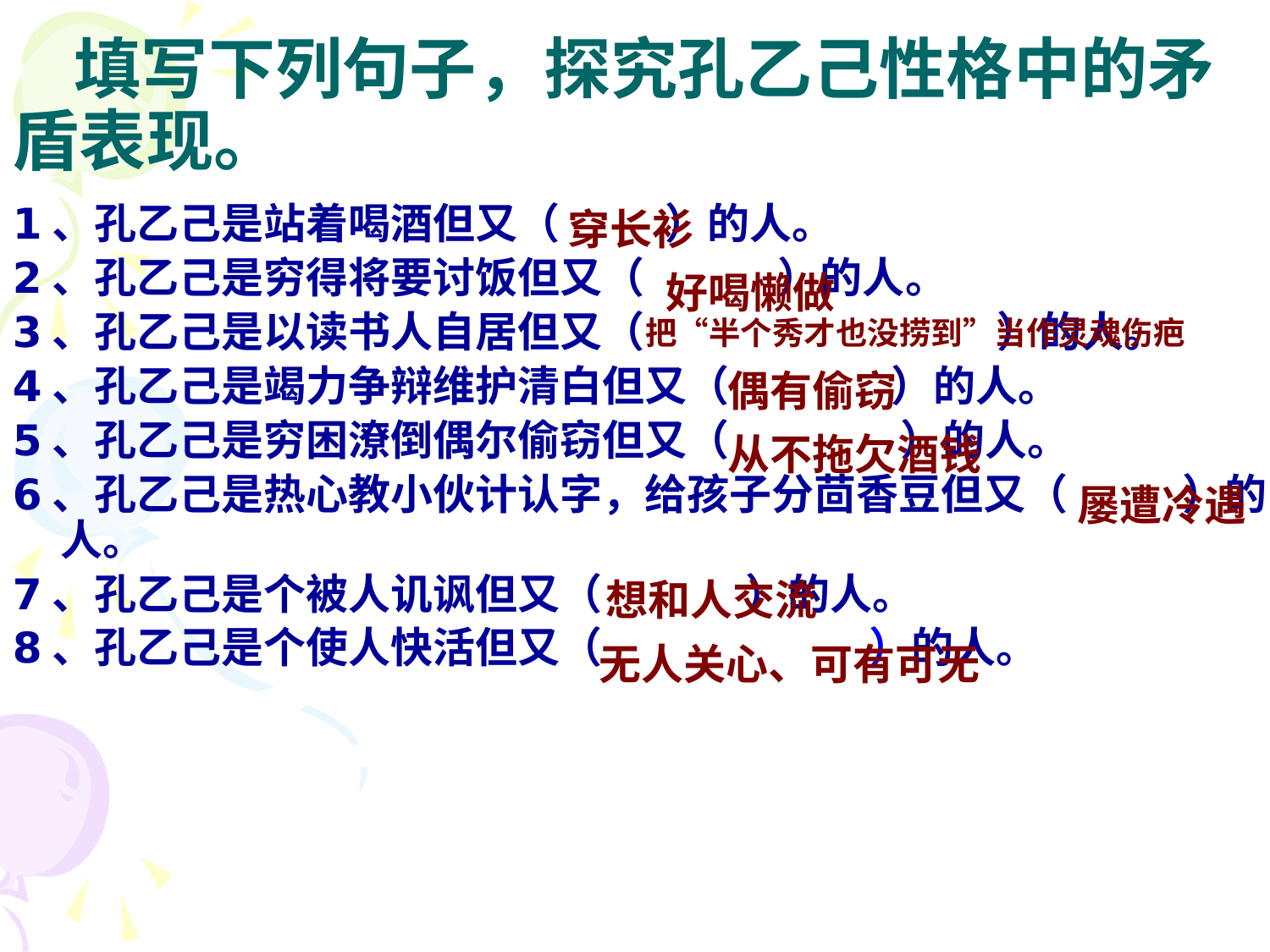

# 填写下列句子，探究孔乙己性格中的矛盾表现。
穿长衫
1、孔乙己是站着喝酒但又（           ）的人。
2、孔乙己是穷得将要讨饭但又（              ）的人。
3、孔乙己是以读书人自居但又（                                     ）的人。
4、孔乙己是竭力争辩维护清白但又（                 ）的人。
5、孔乙己是穷困潦倒偶尔偷窃但又（                  ）的人。
6、孔乙己是热心教小伙计认字，给孩子分茴香豆但又（            ）的人。
7、孔乙己是个被人讥讽但又（               ）的人。
8、孔乙己是个使人快活但又（                            ）的人。

好喝懒做
把“半个秀才也没捞到”当作灵魂伤疤
偶有偷窃
从不拖欠酒钱
屡遭冷遇
想和人交流
无人关心、可有可无